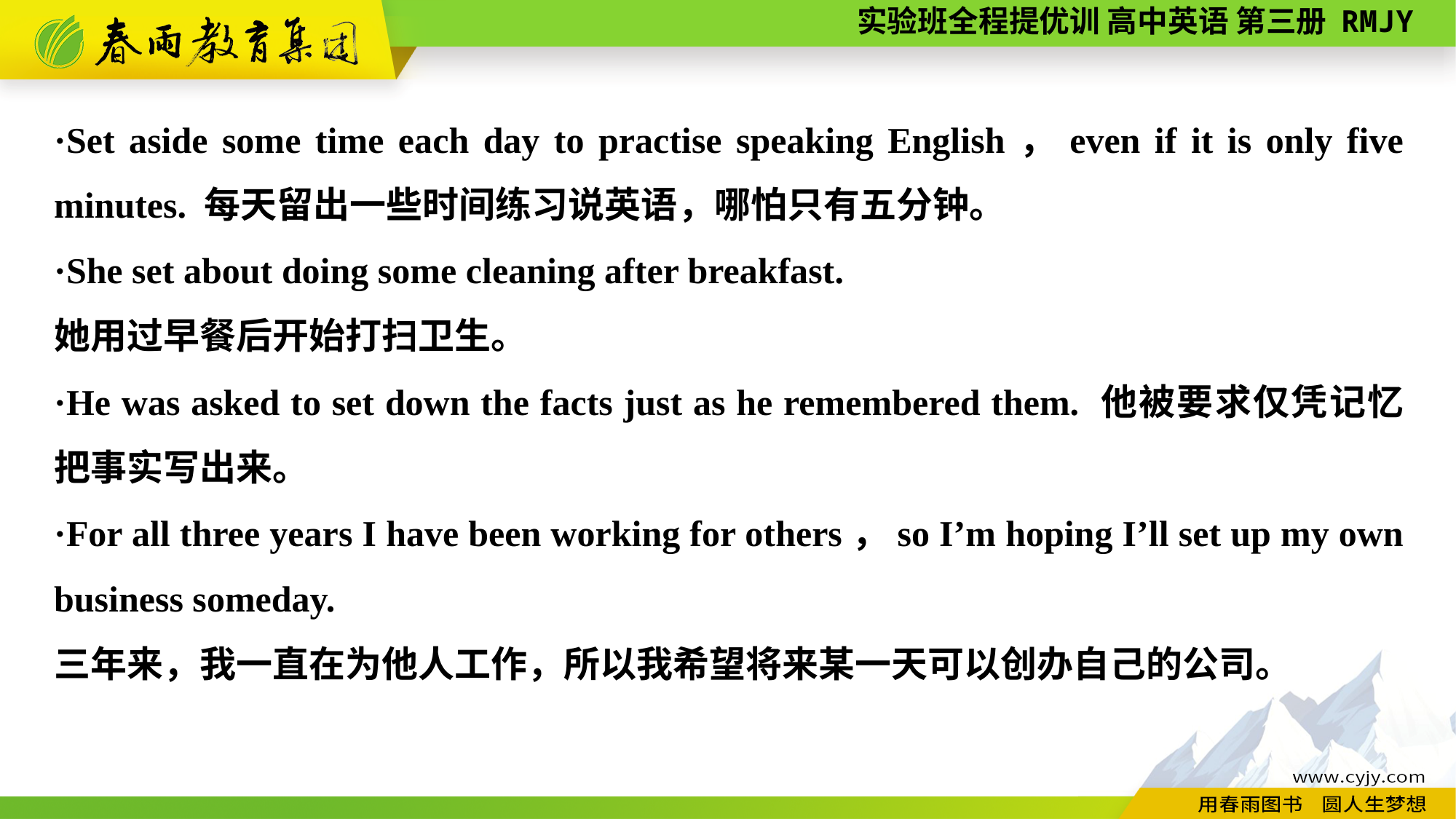

·Set aside some time each day to practise speaking English，even if it is only five minutes. 每天留出一些时间练习说英语，哪怕只有五分钟。
·She set about doing some cleaning after breakfast.
她用过早餐后开始打扫卫生。
·He was asked to set down the facts just as he remembered them. 他被要求仅凭记忆把事实写出来。
·For all three years I have been working for others，so I’m hoping I’ll set up my own business someday.
三年来，我一直在为他人工作，所以我希望将来某一天可以创办自己的公司。